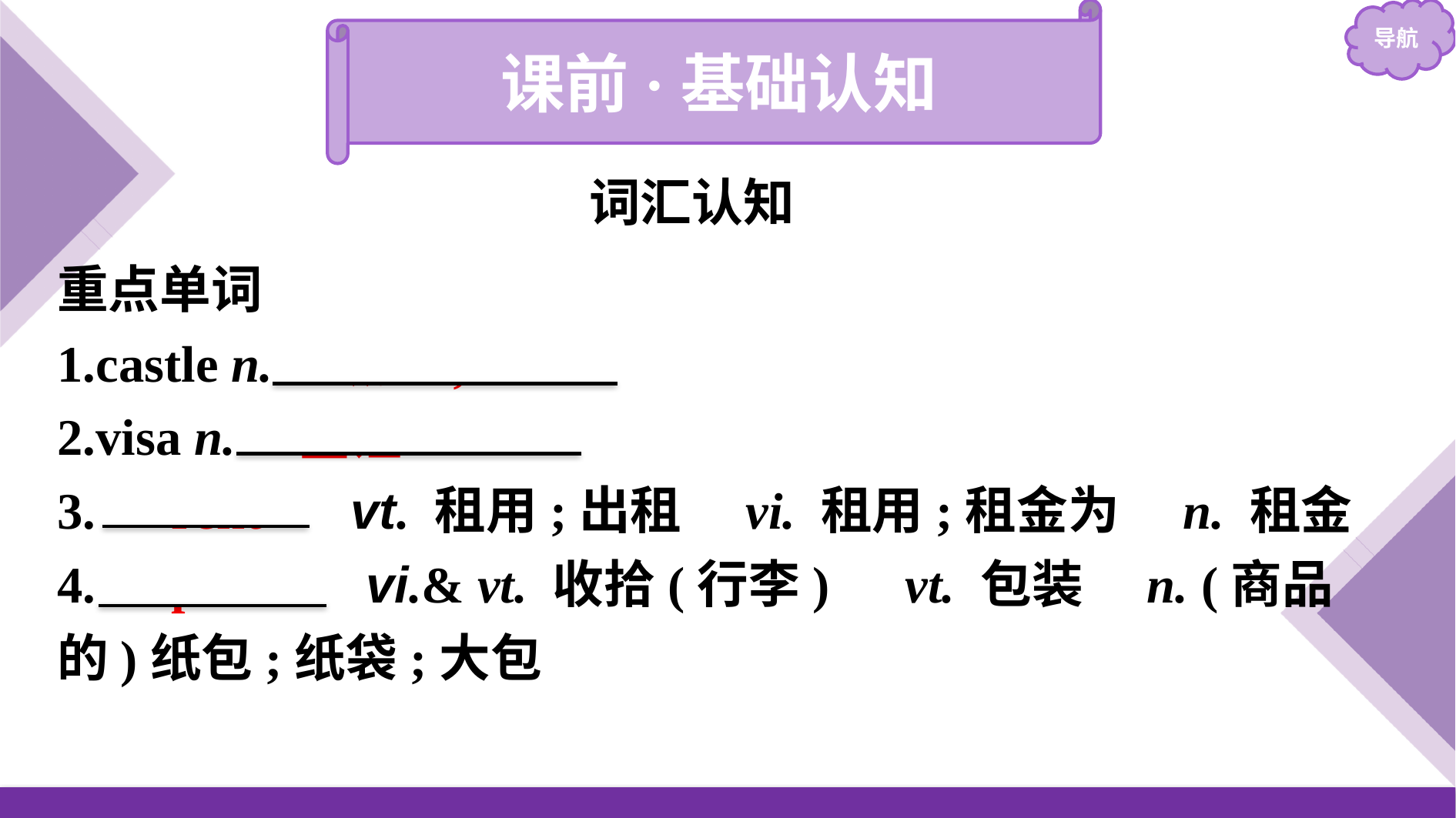

课前·基础认知
词汇认知
重点单词
1.castle n.　城堡;堡垒
2.visa n.　签证
3.　rent　 vt. 租用;出租　vi. 租用;租金为　n. 租金
4.　pack　 vi.& vt. 收拾(行李)　vt. 包装　n. (商品的)纸包;纸袋;大包